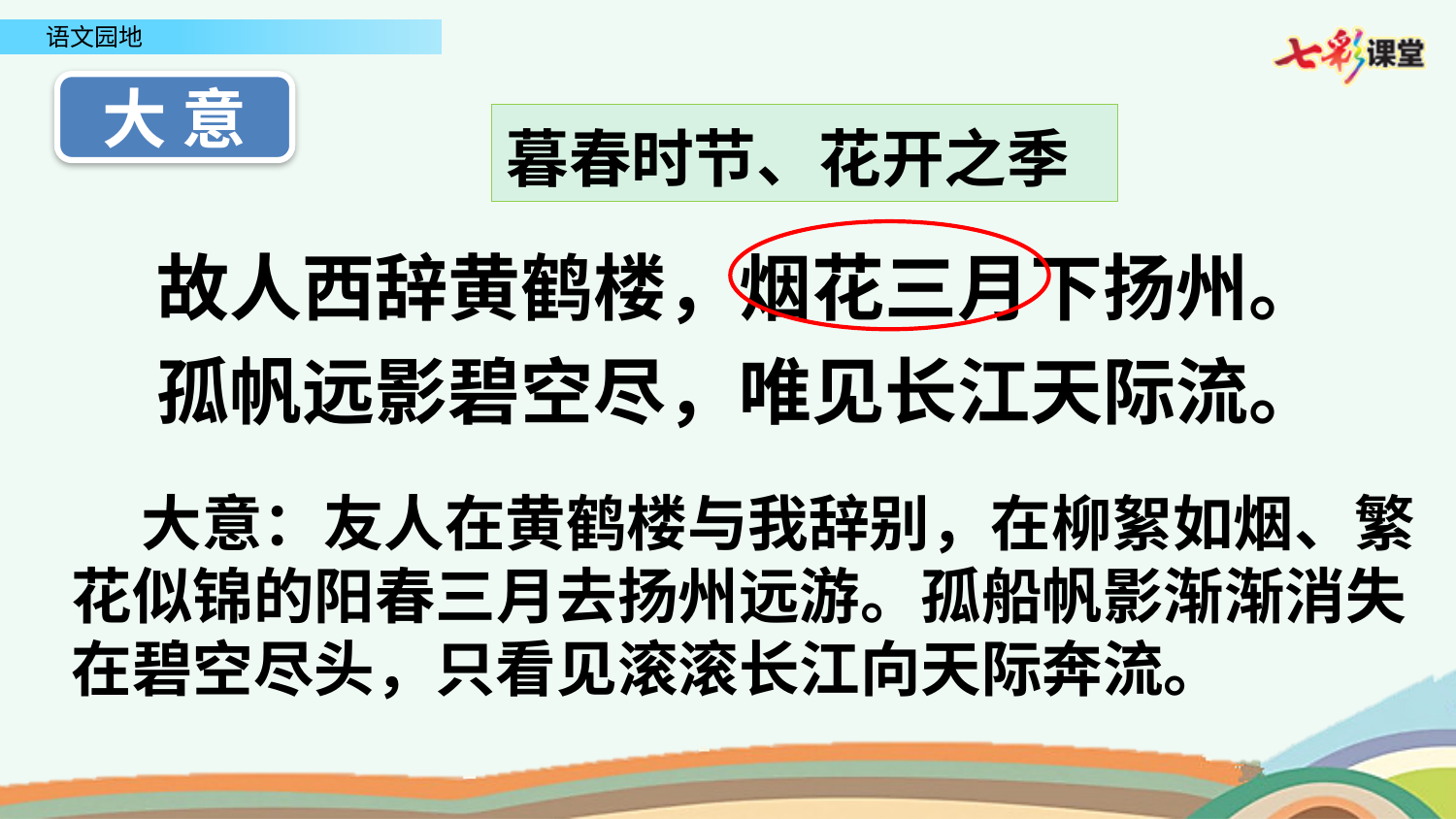

大 意
暮春时节、花开之季
故人西辞黄鹤楼，烟花三月下扬州。

孤帆远影碧空尽，唯见长江天际流。
    大意：友人在黄鹤楼与我辞别，在柳絮如烟、繁花似锦的阳春三月去扬州远游。孤船帆影渐渐消失在碧空尽头，只看见滚滚长江向天际奔流。